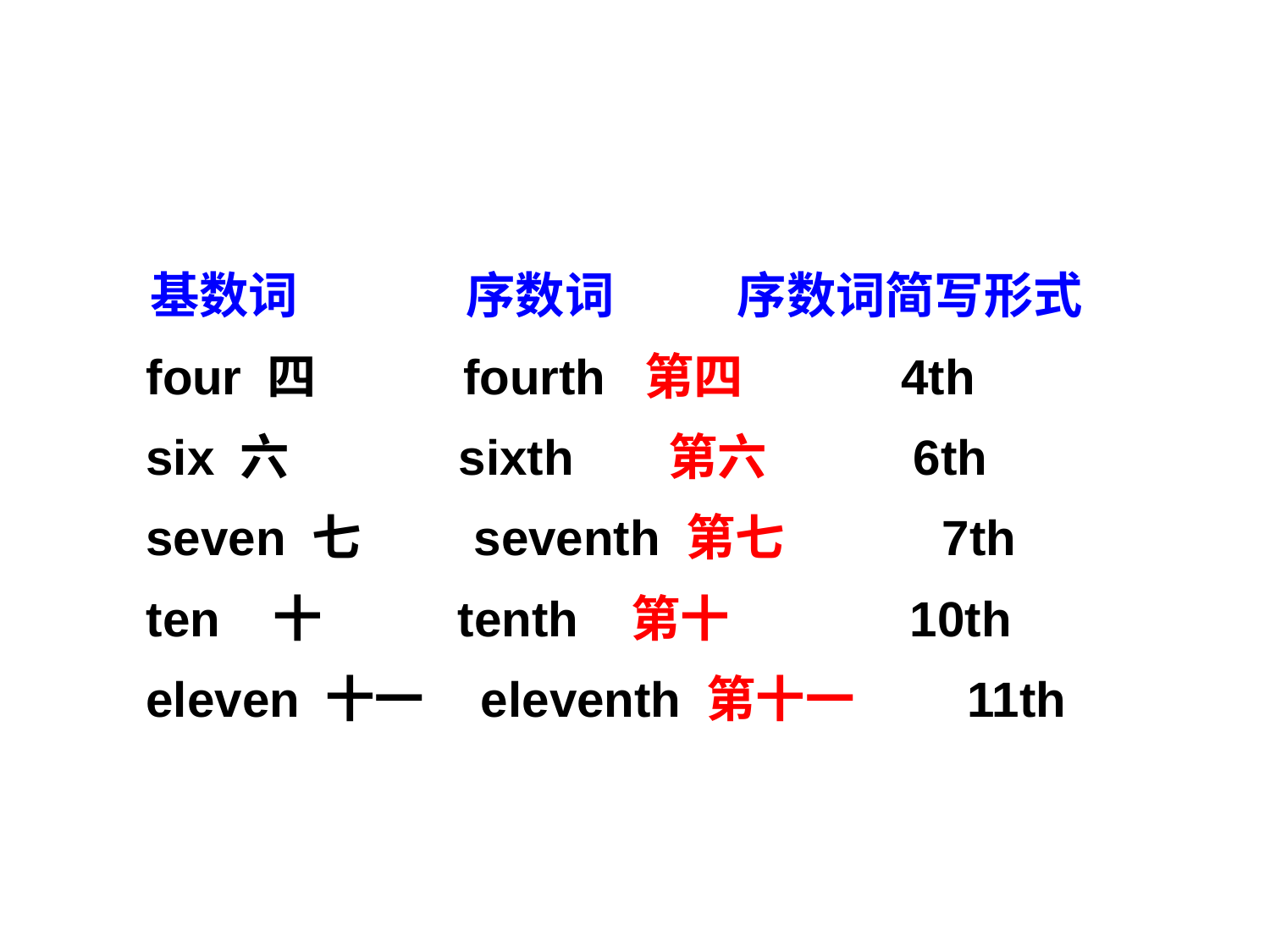

基数词               序数词           序数词简写形式
   four 四            fourth  第四             4th
   six 六              sixth      第六            6th
   seven 七         seventh 第七             7th
   ten   十           tenth   第十               10th
   eleven 十一    eleventh 第十一         11th